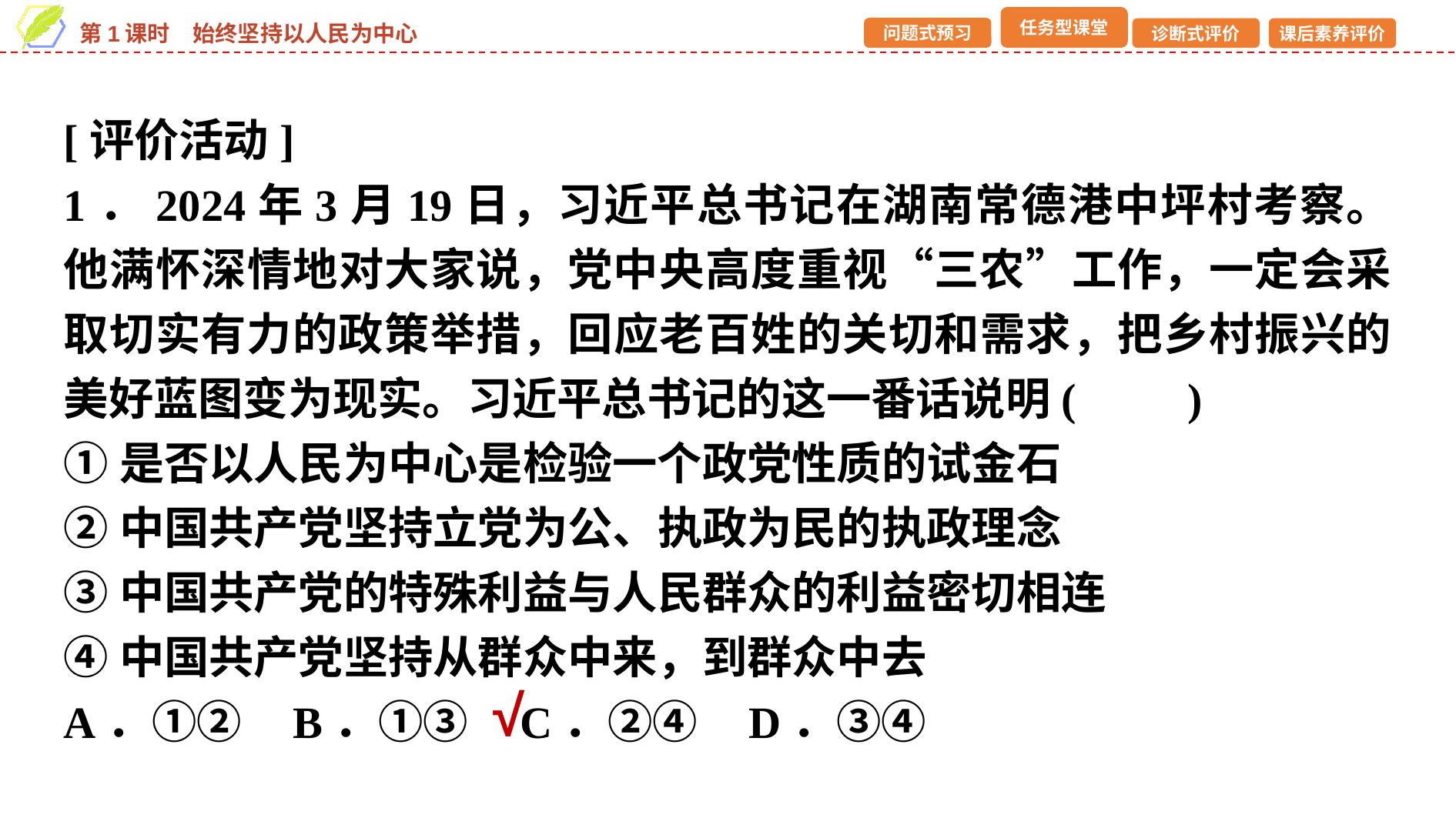

[评价活动]
1．2024年3月19日，习近平总书记在湖南常德港中坪村考察。他满怀深情地对大家说，党中央高度重视“三农”工作，一定会采取切实有力的政策举措，回应老百姓的关切和需求，把乡村振兴的美好蓝图变为现实。习近平总书记的这一番话说明(　　)
①是否以人民为中心是检验一个政党性质的试金石
②中国共产党坚持立党为公、执政为民的执政理念
③中国共产党的特殊利益与人民群众的利益密切相连
④中国共产党坚持从群众中来，到群众中去
A．①②    B．①③    C．②④    D．③④
√